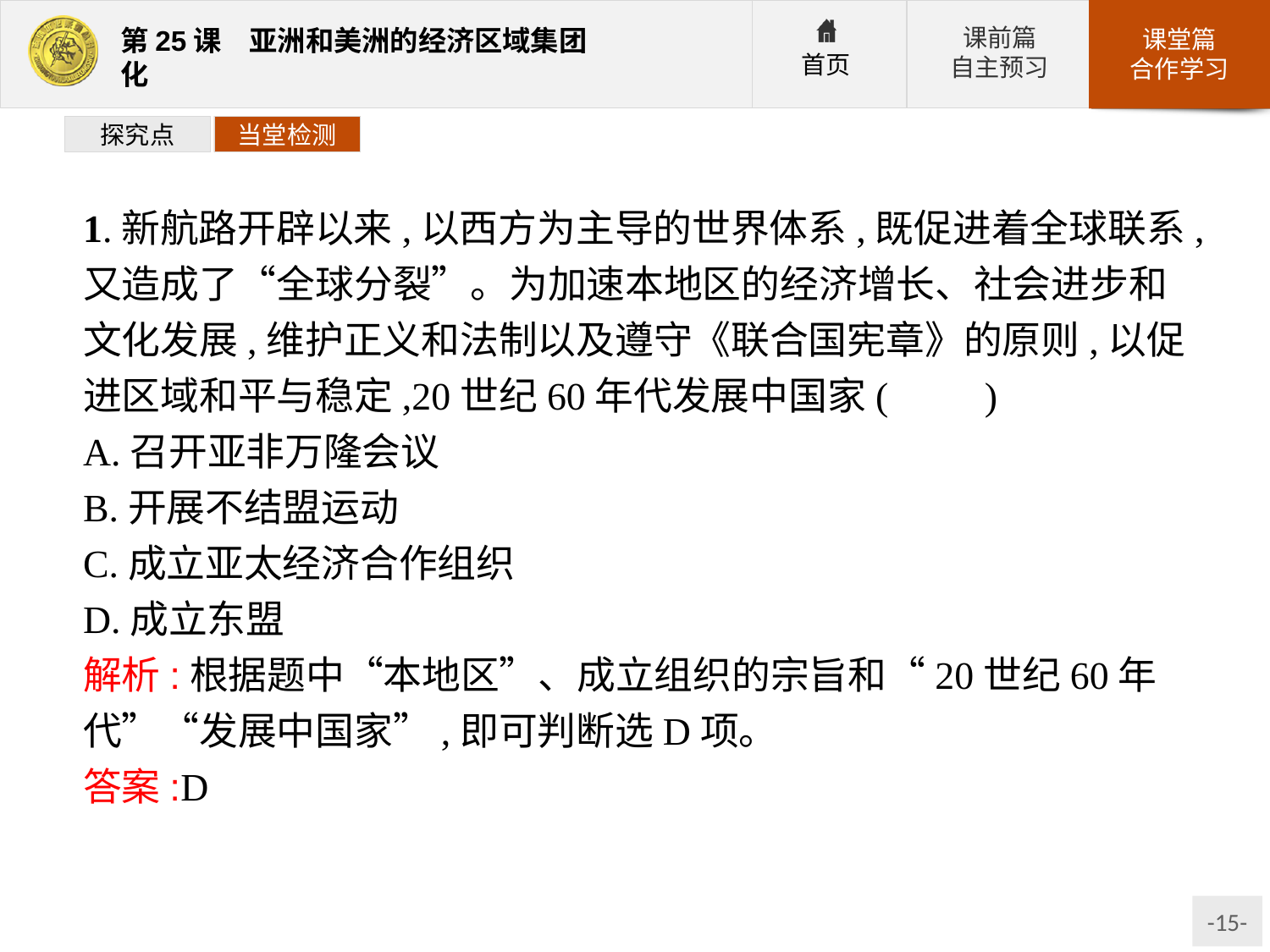

探究点
当堂检测
1.新航路开辟以来,以西方为主导的世界体系,既促进着全球联系,又造成了“全球分裂”。为加速本地区的经济增长、社会进步和文化发展,维护正义和法制以及遵守《联合国宪章》的原则,以促进区域和平与稳定,20世纪60年代发展中国家(　　)
A.召开亚非万隆会议
B.开展不结盟运动
C.成立亚太经济合作组织
D.成立东盟
解析:根据题中“本地区”、成立组织的宗旨和“20世纪60年代”“发展中国家”,即可判断选D项。
答案:D